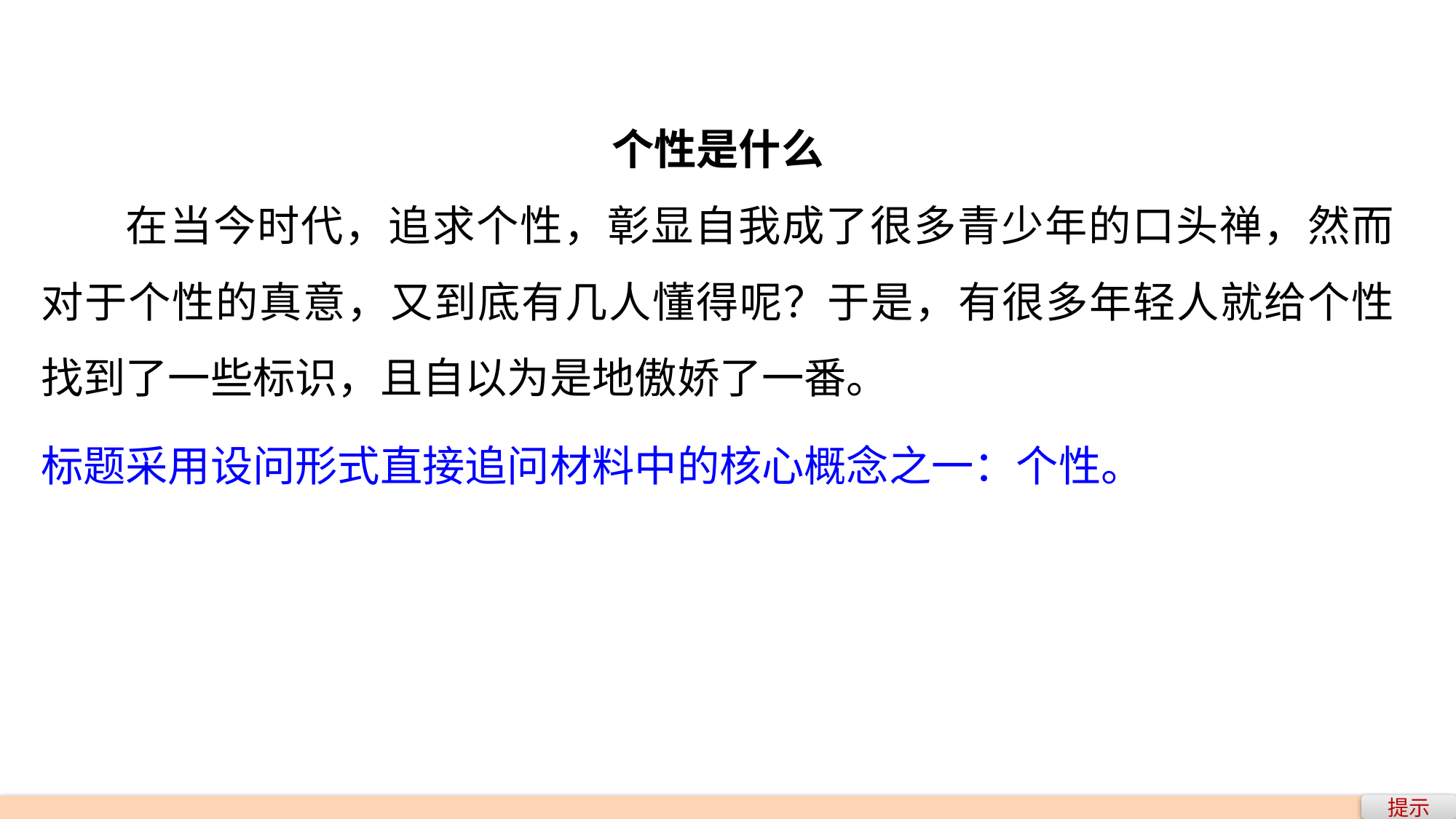

个性是什么
在当今时代，追求个性，彰显自我成了很多青少年的口头禅，然而对于个性的真意，又到底有几人懂得呢？于是，有很多年轻人就给个性找到了一些标识，且自以为是地傲娇了一番。
标题采用设问形式直接追问材料中的核心概念之一：个性。
提示